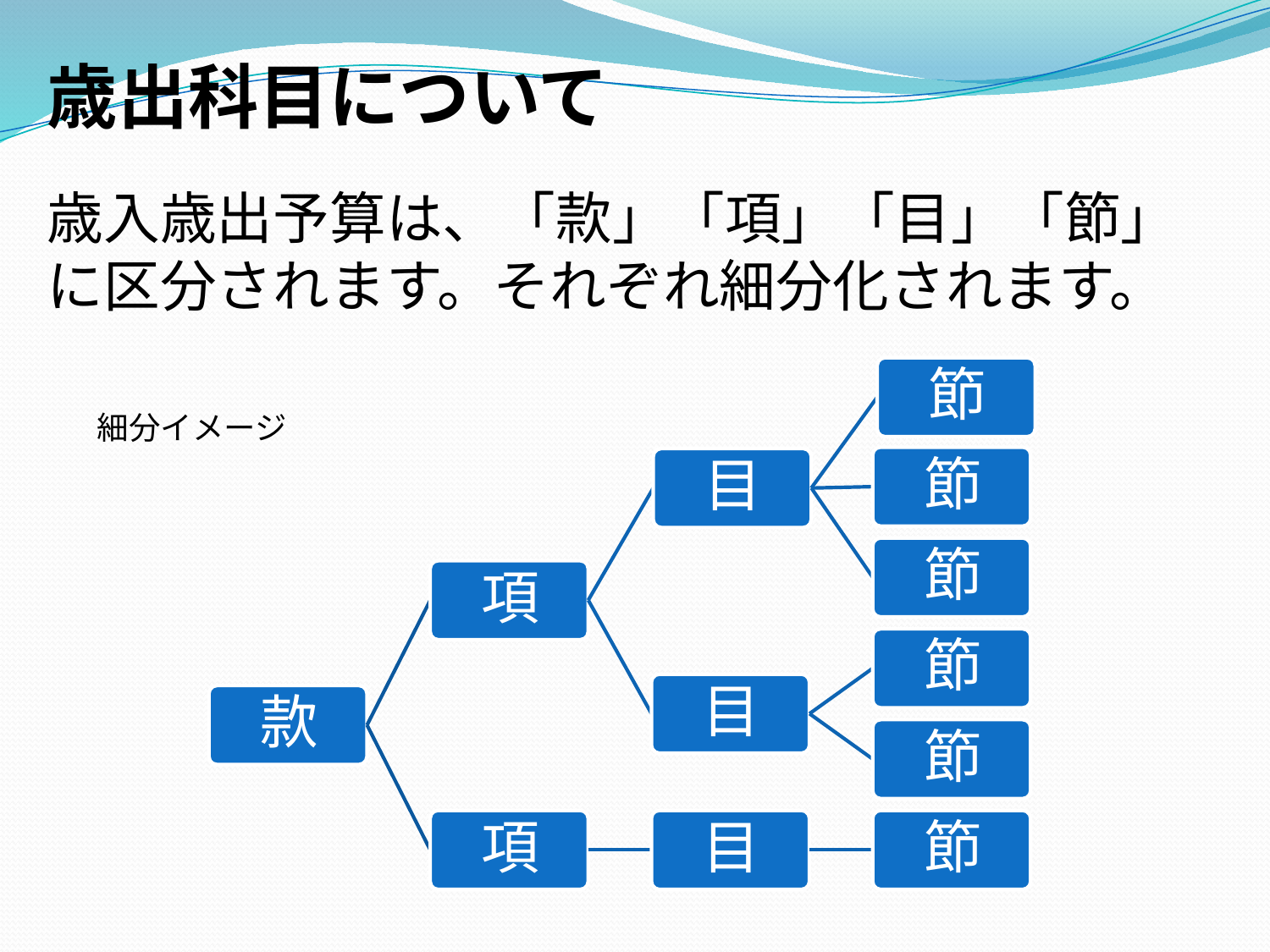

歳出科目について
歳入歳出予算は、「款」「項」「目」「節」に区分されます。それぞれ細分化されます。
款

項

目

節

節

節

目

節

節

項

目

節
細分イメージ